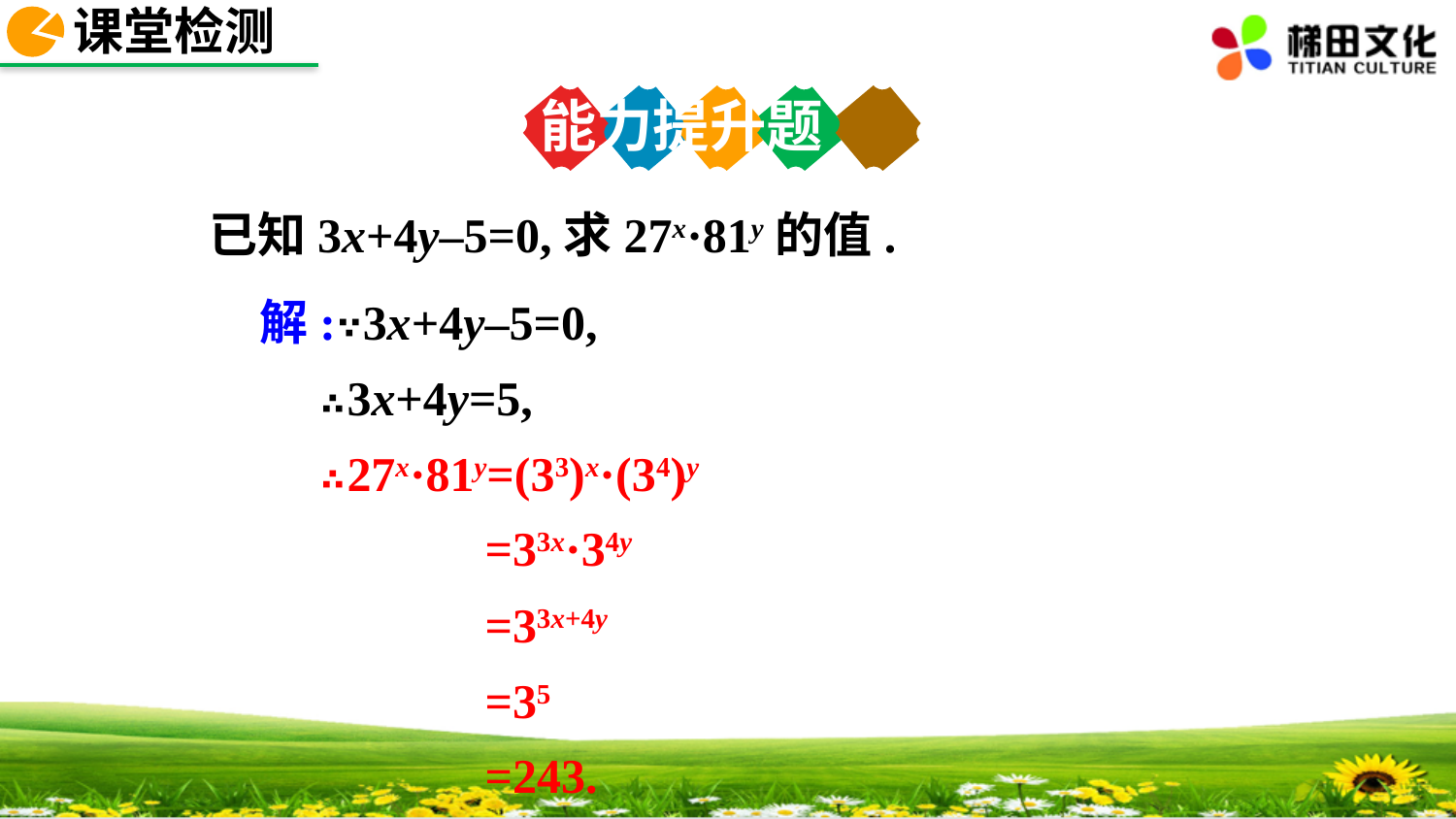

课堂检测

能力提升题

已知3x+4y–5=0,求27x·81y的值.
解:∵3x+4y–5=0,
     ∴3x+4y=5,
     ∴27x·81y=(33)x·(34)y
                                =33x·34y
                                =33x+4y
                                =35
                                =243.